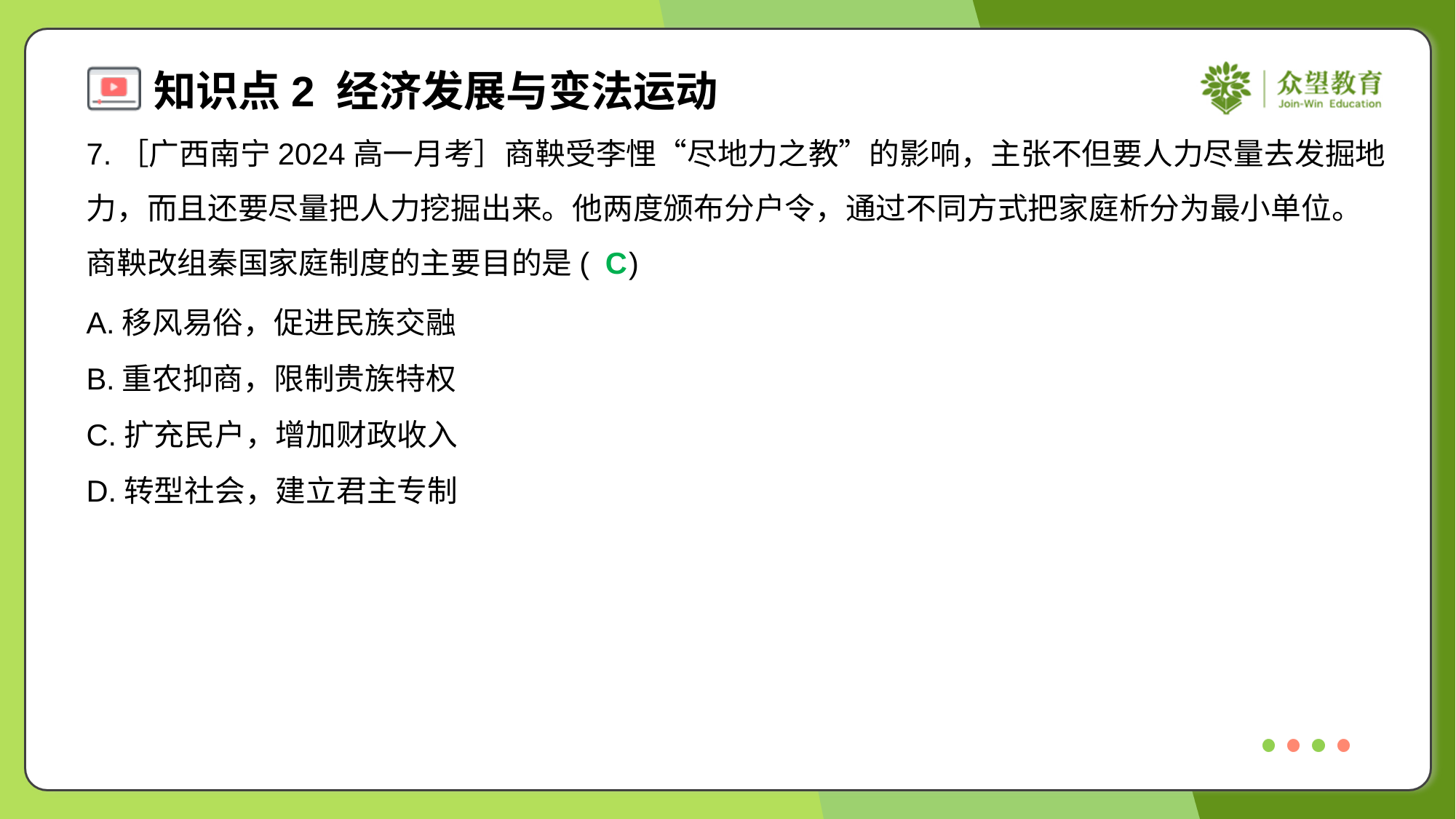

7.［广西南宁2024高一月考］商鞅受李悝“尽地力之教”的影响，主张不但要人力尽量去发掘地
力，而且还要尽量把人力挖掘出来。他两度颁布分户令，通过不同方式把家庭析分为最小单位。
商鞅改组秦国家庭制度的主要目的是(     )
C
A.移风易俗，促进民族交融
B.重农抑商，限制贵族特权
C.扩充民户，增加财政收入
D.转型社会，建立君主专制